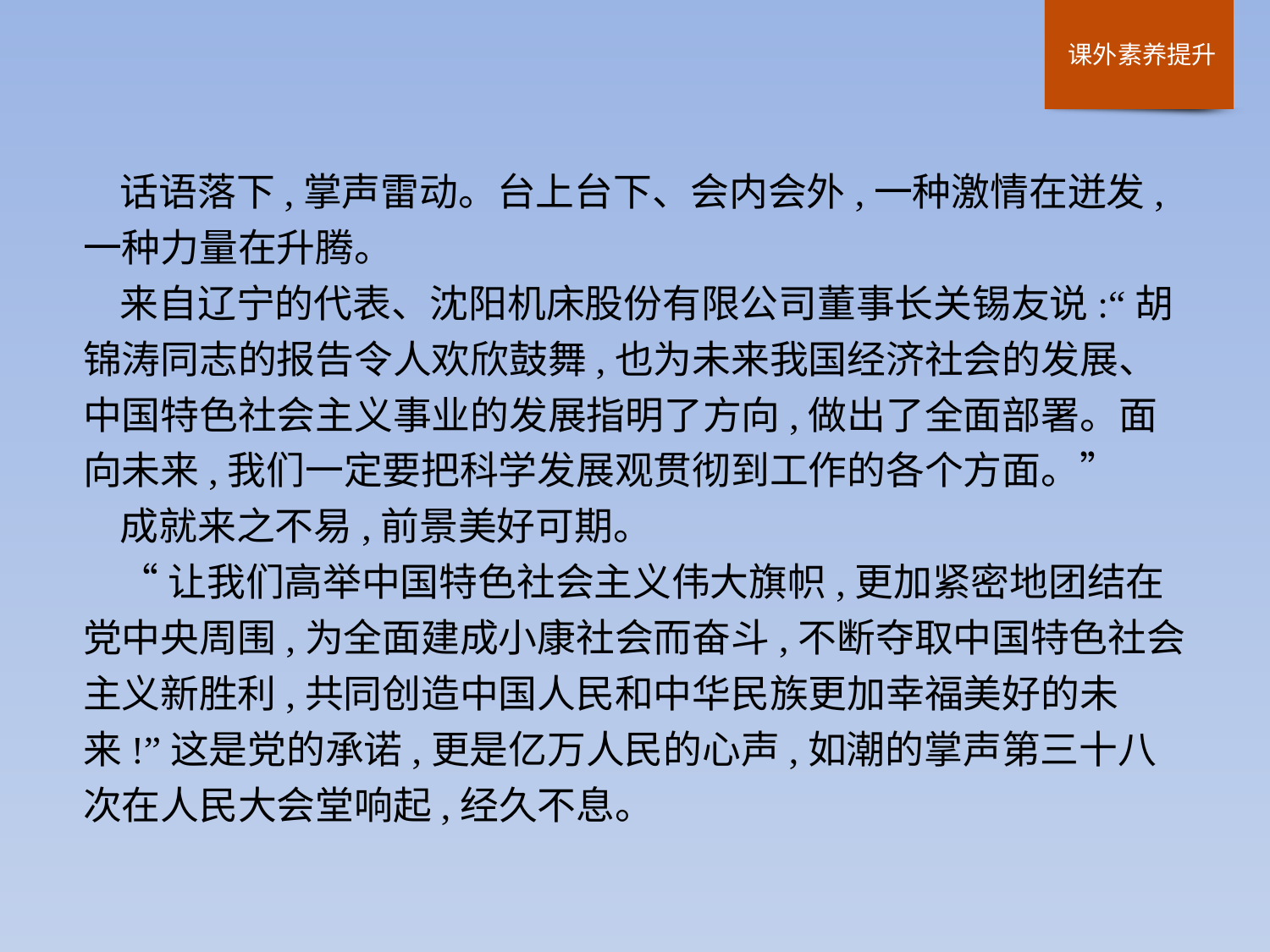

话语落下,掌声雷动。台上台下、会内会外,一种激情在迸发,一种力量在升腾。
来自辽宁的代表、沈阳机床股份有限公司董事长关锡友说:“胡锦涛同志的报告令人欢欣鼓舞,也为未来我国经济社会的发展、中国特色社会主义事业的发展指明了方向,做出了全面部署。面向未来,我们一定要把科学发展观贯彻到工作的各个方面。”
成就来之不易,前景美好可期。
“让我们高举中国特色社会主义伟大旗帜,更加紧密地团结在党中央周围,为全面建成小康社会而奋斗,不断夺取中国特色社会主义新胜利,共同创造中国人民和中华民族更加幸福美好的未来!”这是党的承诺,更是亿万人民的心声,如潮的掌声第三十八次在人民大会堂响起,经久不息。